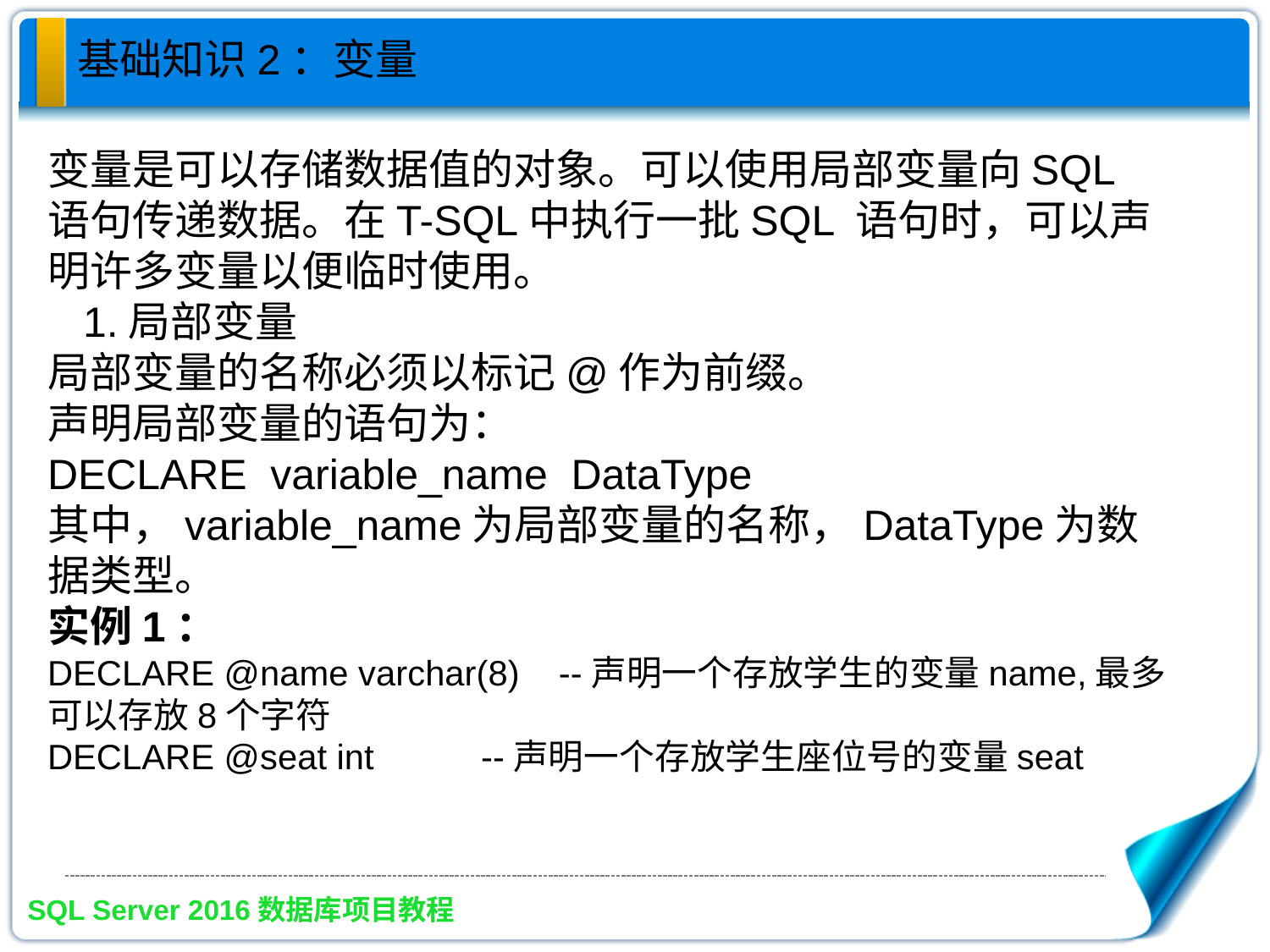

基础知识2：变量
变量是可以存储数据值的对象。可以使用局部变量向SQL 语句传递数据。在T-SQL中执行一批SQL 语句时，可以声明许多变量以便临时使用。
   1.局部变量
局部变量的名称必须以标记@作为前缀。
声明局部变量的语句为：
DECLARE  variable_name  DataType
其中，variable_name为局部变量的名称，DataType为数据类型。
实例1：
DECLARE @name varchar(8)    --声明一个存放学生的变量name,最多可以存放8个字符
DECLARE @seat int           --声明一个存放学生座位号的变量seat